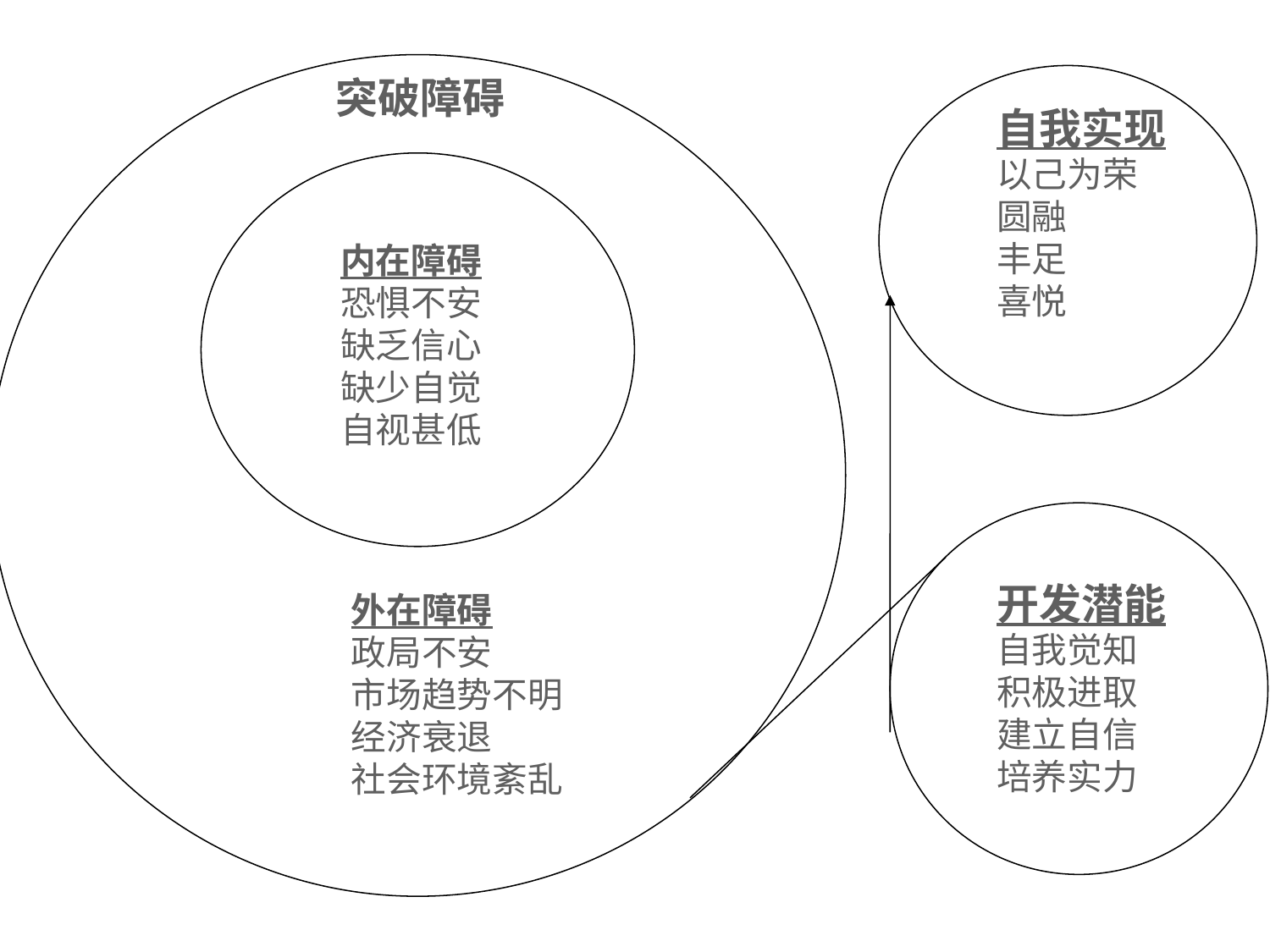

突破障碍

自我实现
以己为荣
圆融
丰足
喜悦

内在障碍
恐惧不安
缺乏信心
缺少自觉
自视甚低

开发潜能
自我觉知
积极进取
建立自信
培养实力

外在障碍
政局不安
市场趋势不明
经济衰退
社会环境紊乱